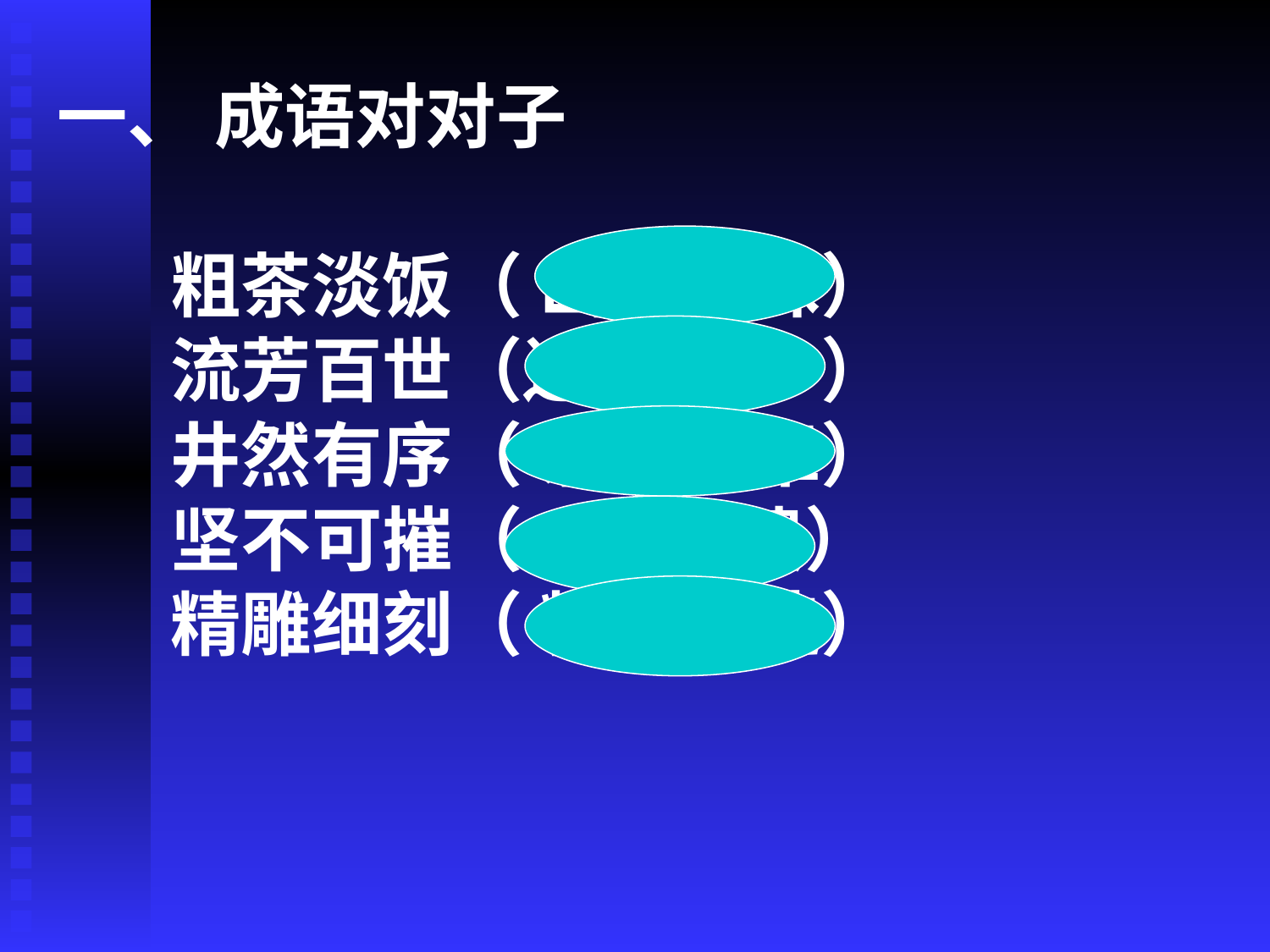

一、 成语对对子

      粗茶淡饭（ 山珍海味）
      流芳百世（遗臭万年 ）
      井然有序（ 杂乱无章）
      坚不可摧（一触即溃）
      精雕细刻（ 粗制滥造）